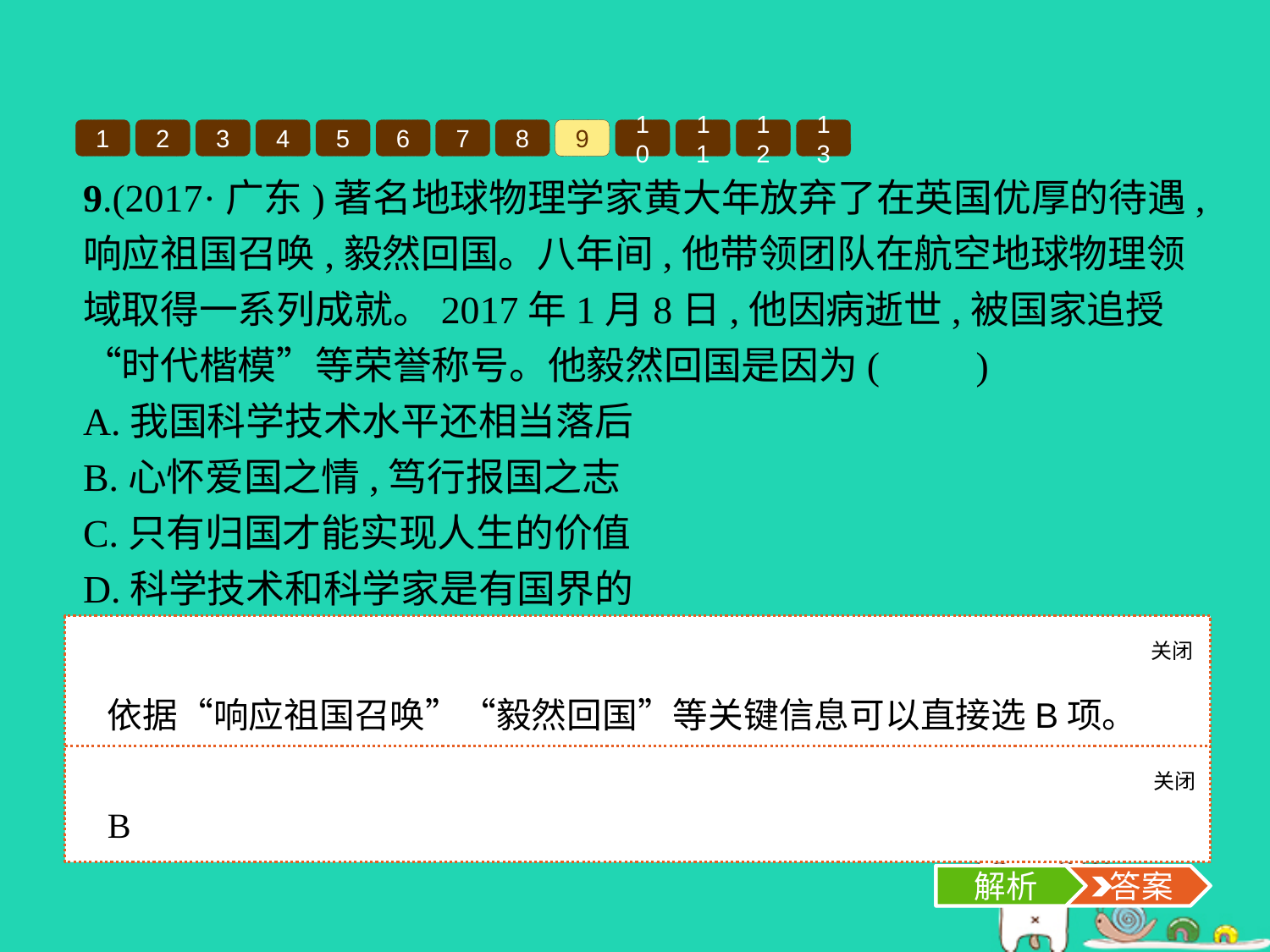

1
2
3
4
5
6
7
8
9
10
11
12
13
9.(2017·广东)著名地球物理学家黄大年放弃了在英国优厚的待遇,响应祖国召唤,毅然回国。八年间,他带领团队在航空地球物理领域取得一系列成就。2017年1月8日,他因病逝世,被国家追授“时代楷模”等荣誉称号。他毅然回国是因为(　　)
A.我国科学技术水平还相当落后
B.心怀爱国之情,笃行报国之志
C.只有归国才能实现人生的价值
D.科学技术和科学家是有国界的

关闭
解析

依据“响应祖国召唤”“毅然回国”等关键信息可以直接选B项。

关闭
解析
  答案

B
解析
  答案